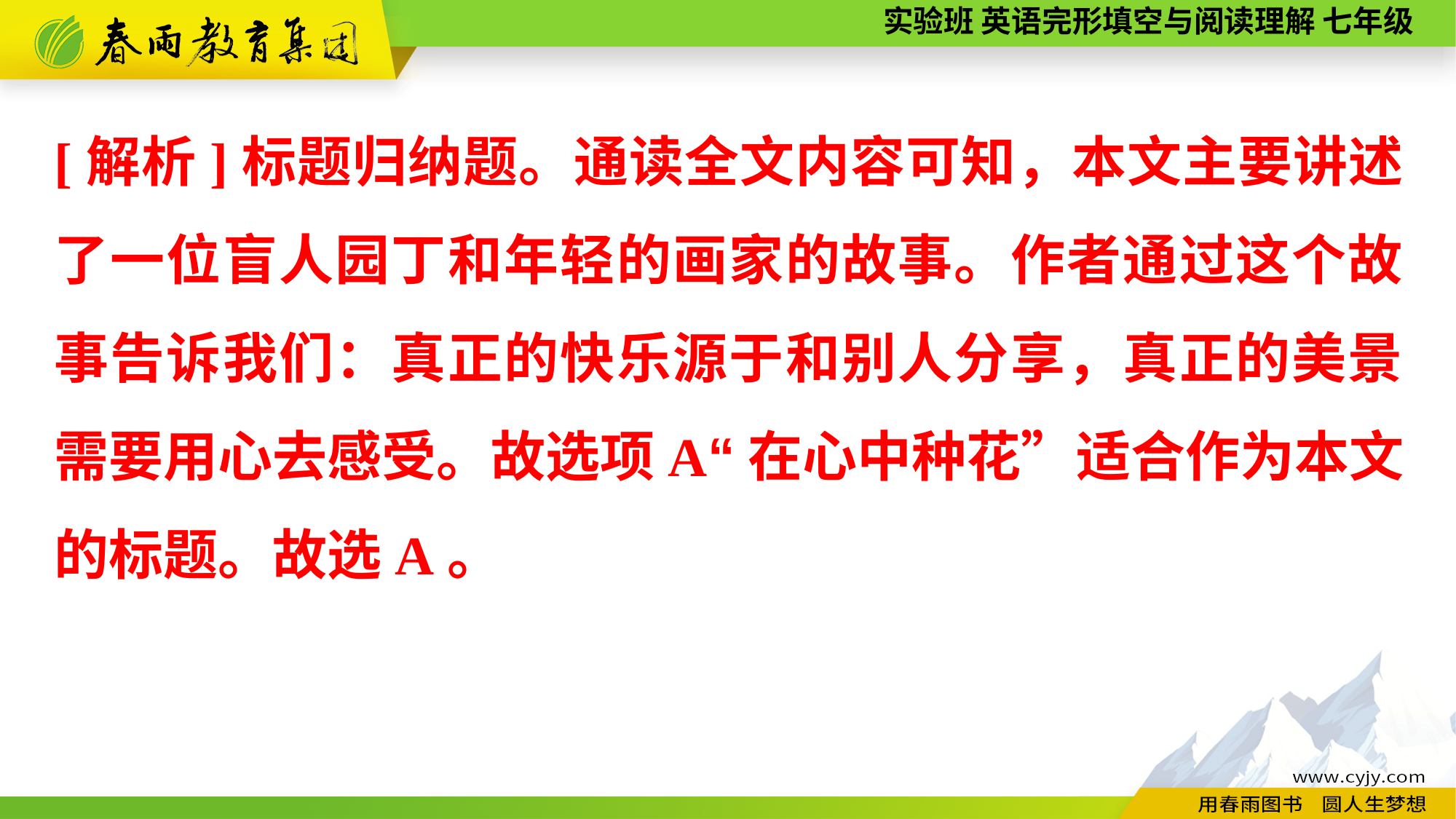

[解析]标题归纳题。通读全文内容可知，本文主要讲述了一位盲人园丁和年轻的画家的故事。作者通过这个故事告诉我们：真正的快乐源于和别人分享，真正的美景需要用心去感受。故选项A“在心中种花”适合作为本文的标题。故选A。